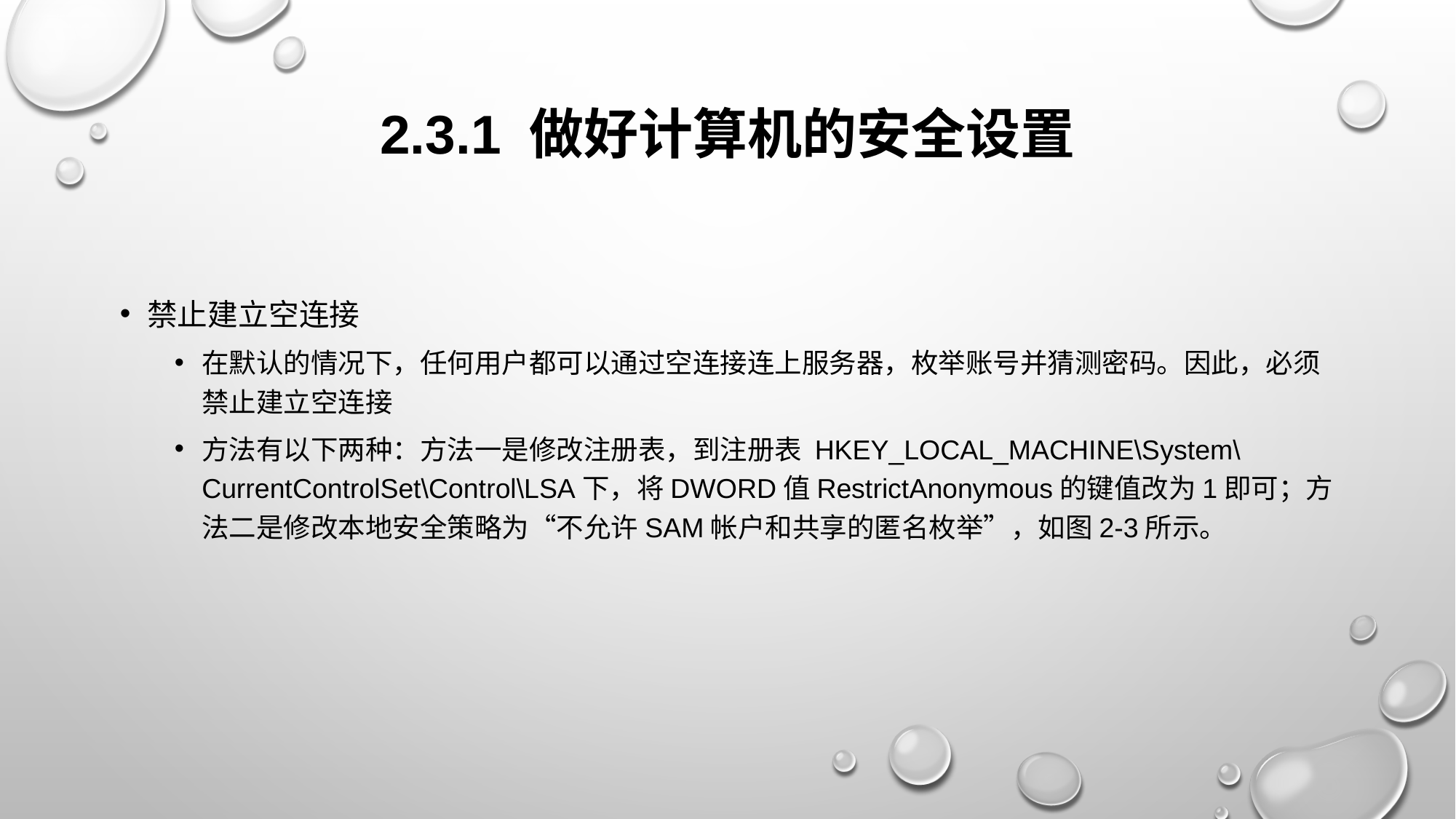

# 2.3.1 做好计算机的安全设置
禁止建立空连接
在默认的情况下，任何用户都可以通过空连接连上服务器，枚举账号并猜测密码。因此，必须禁止建立空连接
方法有以下两种：方法一是修改注册表，到注册表 HKEY_LOCAL_MACHINE\System\CurrentControlSet\Control\LSA下，将DWORD值RestrictAnonymous的键值改为1即可；方法二是修改本地安全策略为“不允许SAM帐户和共享的匿名枚举”，如图2-3所示。